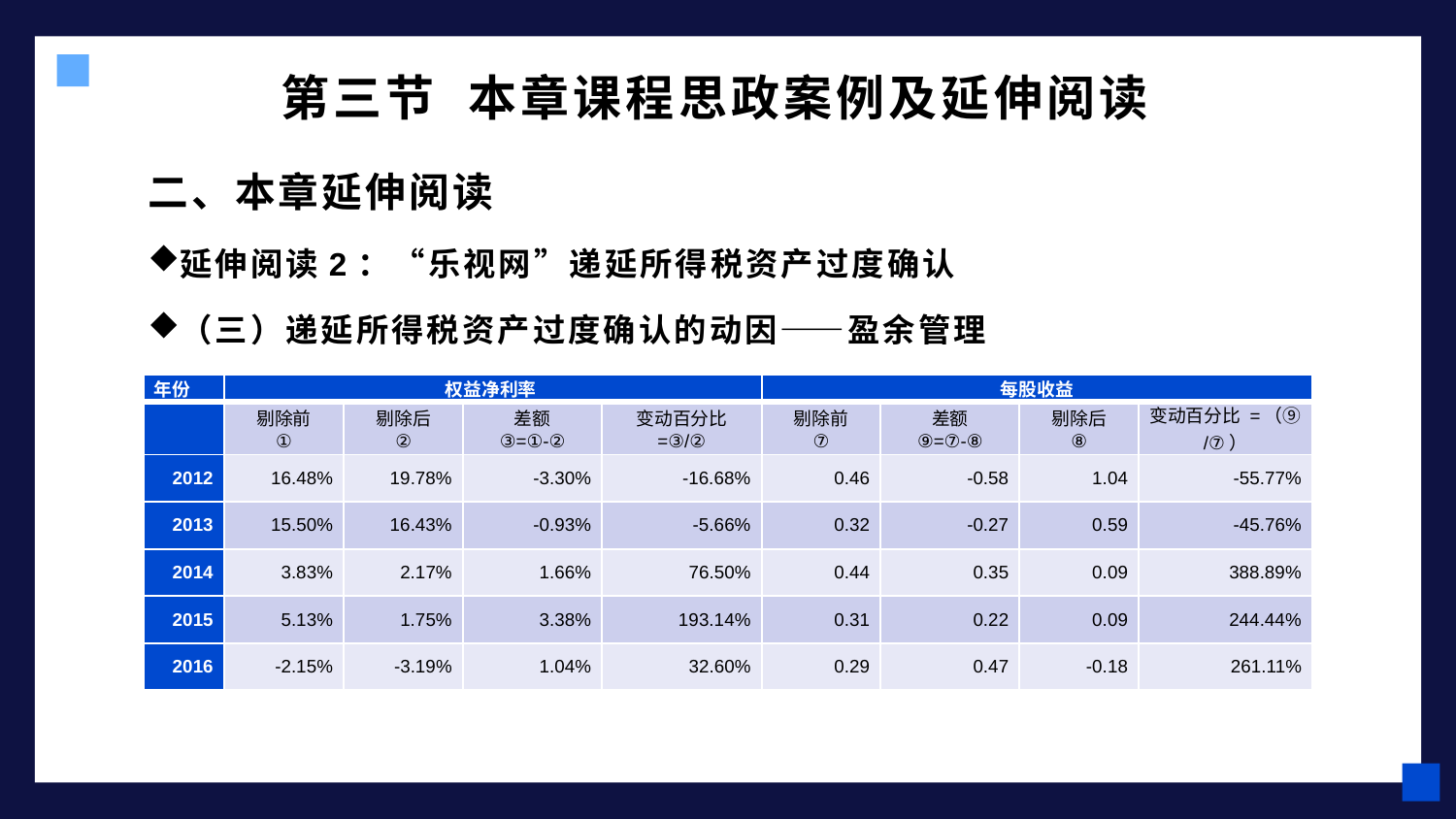

# 第三节  本章课程思政案例及延伸阅读
二、本章延伸阅读
延伸阅读2：“乐视网”递延所得税资产过度确认
（三）递延所得税资产过度确认的动因——盈余管理

| 年份 | 权益净利率 |  |  |  | 每股收益 |  |  |  |
| --- | --- | --- | --- | --- | --- | --- | --- | --- |
|  | 剔除前 ① | 剔除后 ② | 差额 ③=①-② | 变动百分比 =③/② | 剔除前 ⑦ | 差额 ⑨=⑦-⑧ | 剔除后 ⑧ | 变动百分比 =（⑨/⑦） |
| 2012 | 16.48% | 19.78% | -3.30% | -16.68% | 0.46 | -0.58 | 1.04 | -55.77% |
| 2013 | 15.50% | 16.43% | -0.93% | -5.66% | 0.32 | -0.27 | 0.59 | -45.76% |
| 2014 | 3.83% | 2.17% | 1.66% | 76.50% | 0.44 | 0.35 | 0.09 | 388.89% |
| 2015 | 5.13% | 1.75% | 3.38% | 193.14% | 0.31 | 0.22 | 0.09 | 244.44% |
| 2016 | -2.15% | -3.19% | 1.04% | 32.60% | 0.29 | 0.47 | -0.18 | 261.11% |